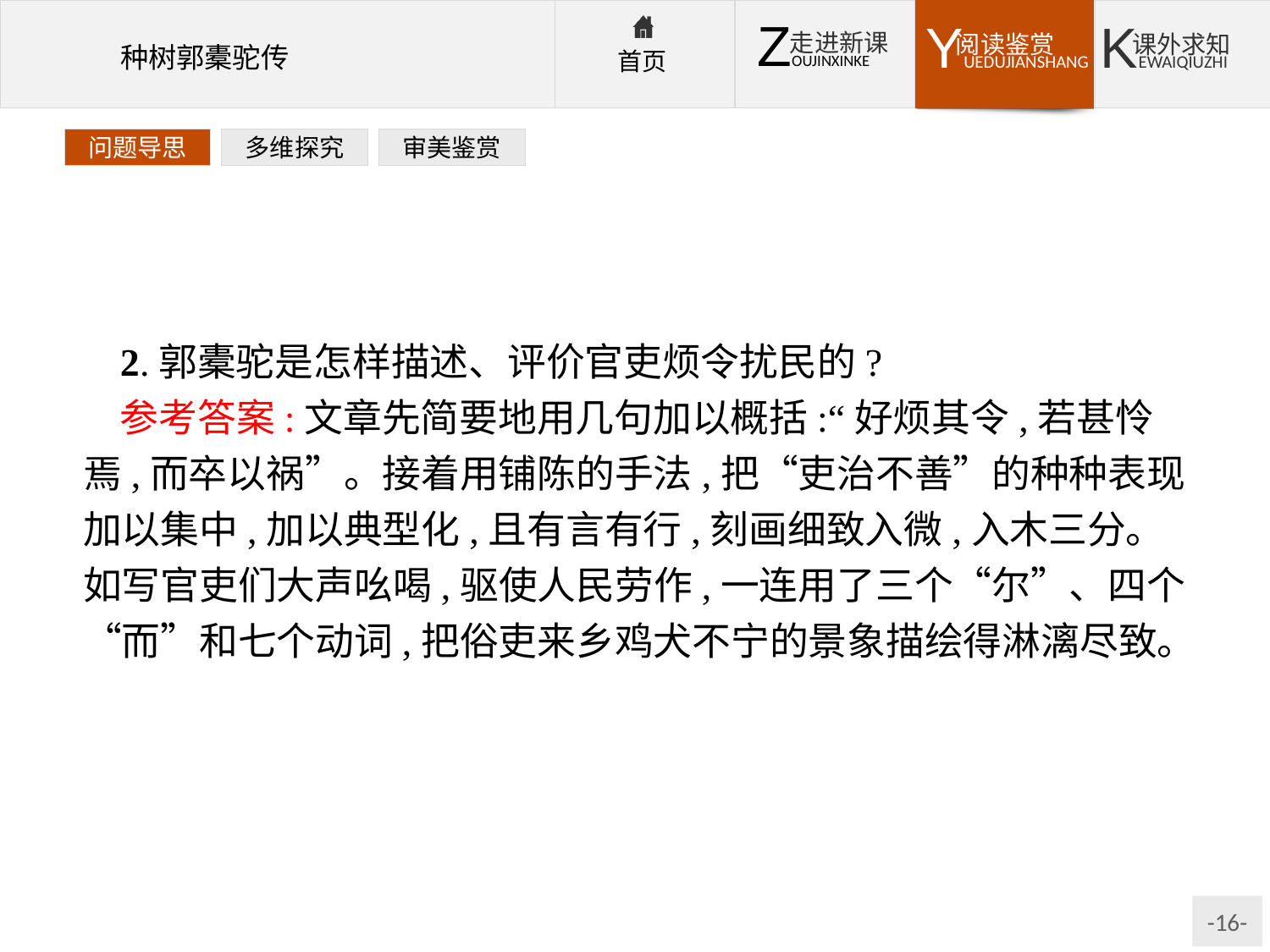

问题导思
多维探究
审美鉴赏
2.郭橐驼是怎样描述、评价官吏烦令扰民的?
参考答案:文章先简要地用几句加以概括:“好烦其令,若甚怜焉,而卒以祸”。接着用铺陈的手法,把“吏治不善”的种种表现加以集中,加以典型化,且有言有行,刻画细致入微,入木三分。如写官吏们大声吆喝,驱使人民劳作,一连用了三个“尔”、四个“而”和七个动词,把俗吏来乡鸡犬不宁的景象描绘得淋漓尽致。